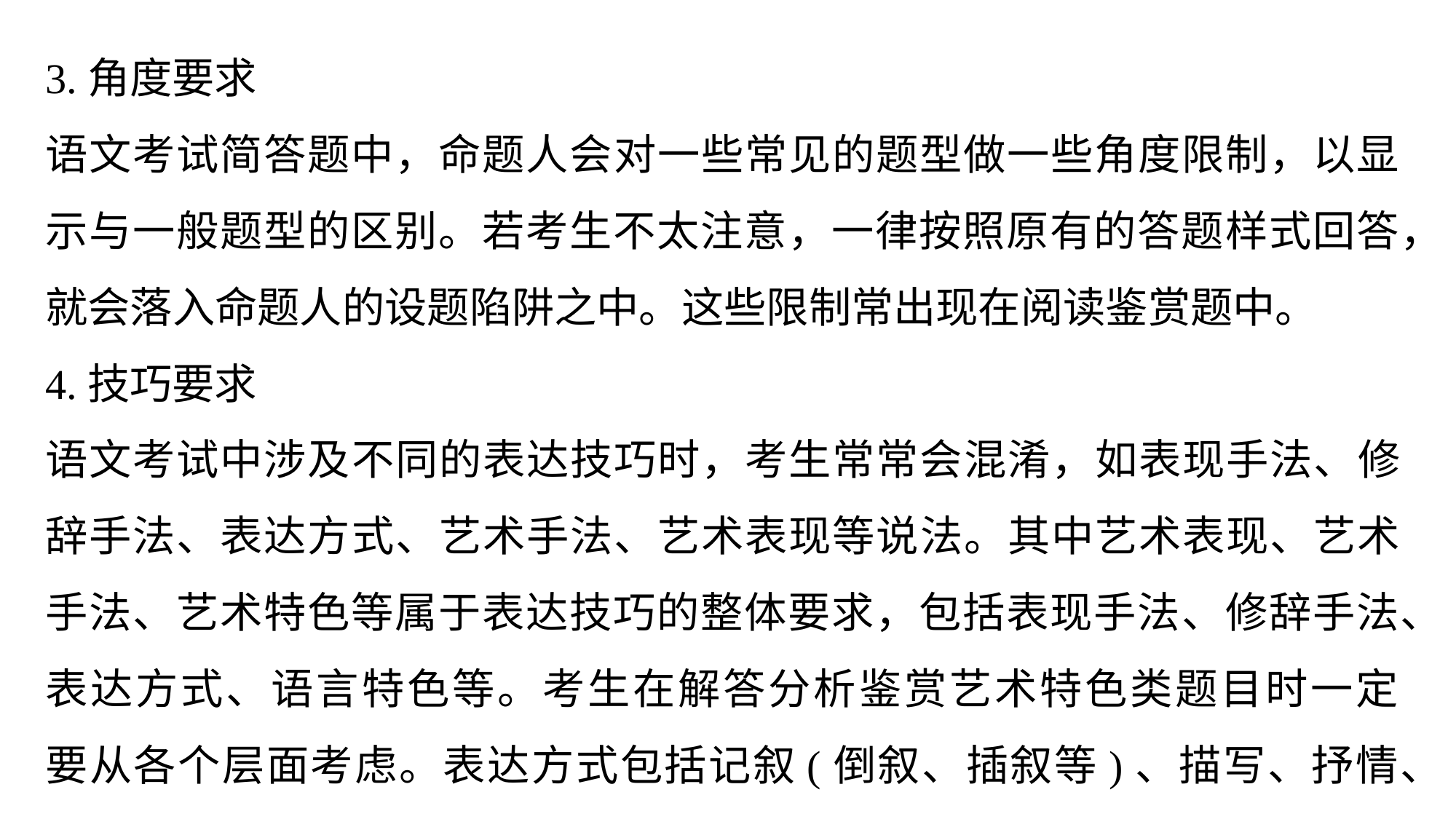

3.角度要求
语文考试简答题中，命题人会对一些常见的题型做一些角度限制，以显示与一般题型的区别。若考生不太注意，一律按照原有的答题样式回答，就会落入命题人的设题陷阱之中。这些限制常出现在阅读鉴赏题中。
4.技巧要求
语文考试中涉及不同的表达技巧时，考生常常会混淆，如表现手法、修辞手法、表达方式、艺术手法、艺术表现等说法。其中艺术表现、艺术手法、艺术特色等属于表达技巧的整体要求，包括表现手法、修辞手法、表达方式、语言特色等。考生在解答分析鉴赏艺术特色类题目时一定要从各个层面考虑。表达方式包括记叙(倒叙、插叙等)、描写、抒情、